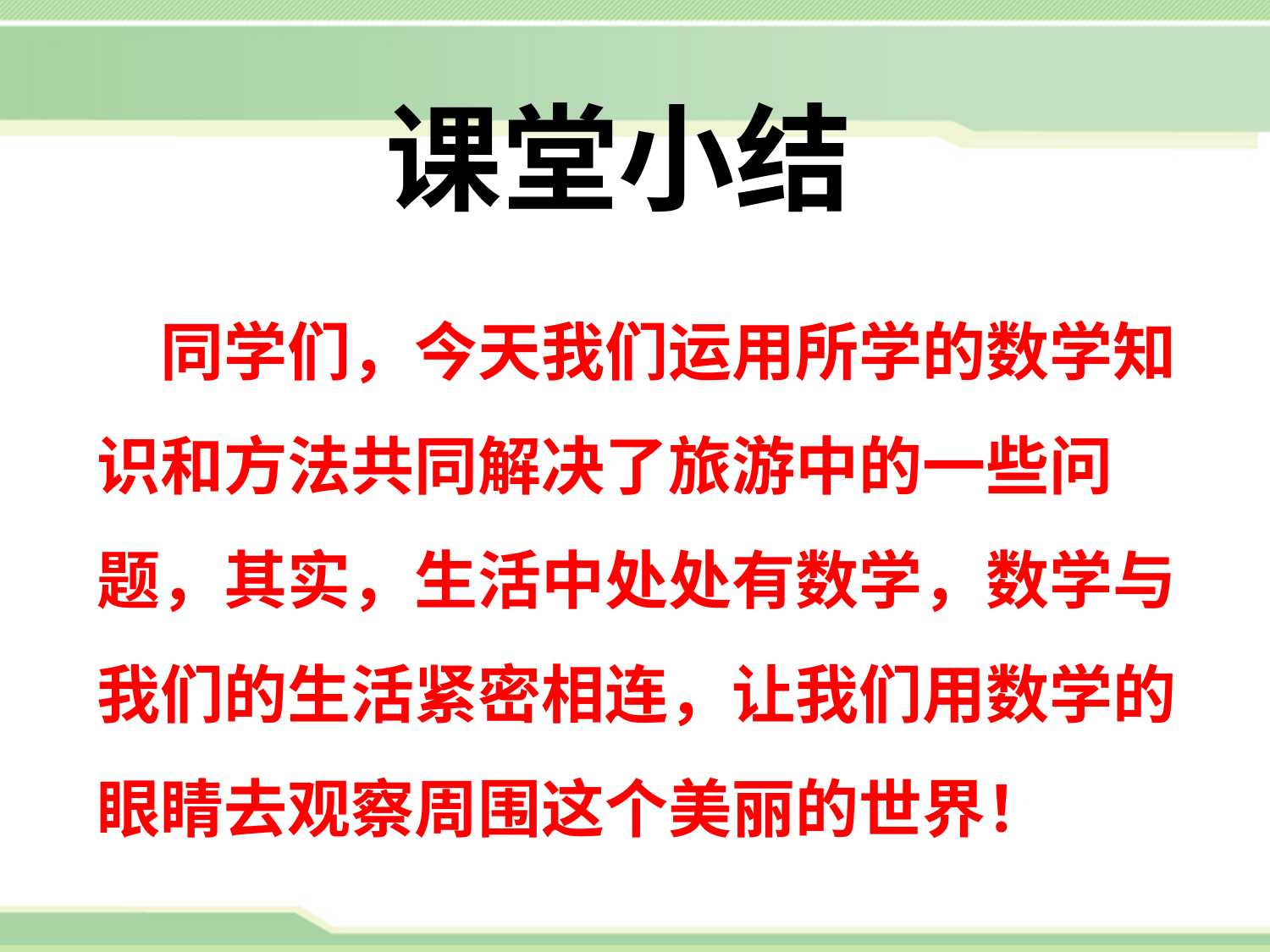

课堂小结
同学们，今天我们运用所学的数学知识和方法共同解决了旅游中的一些问题，其实，生活中处处有数学，数学与我们的生活紧密相连，让我们用数学的眼睛去观察周围这个美丽的世界！